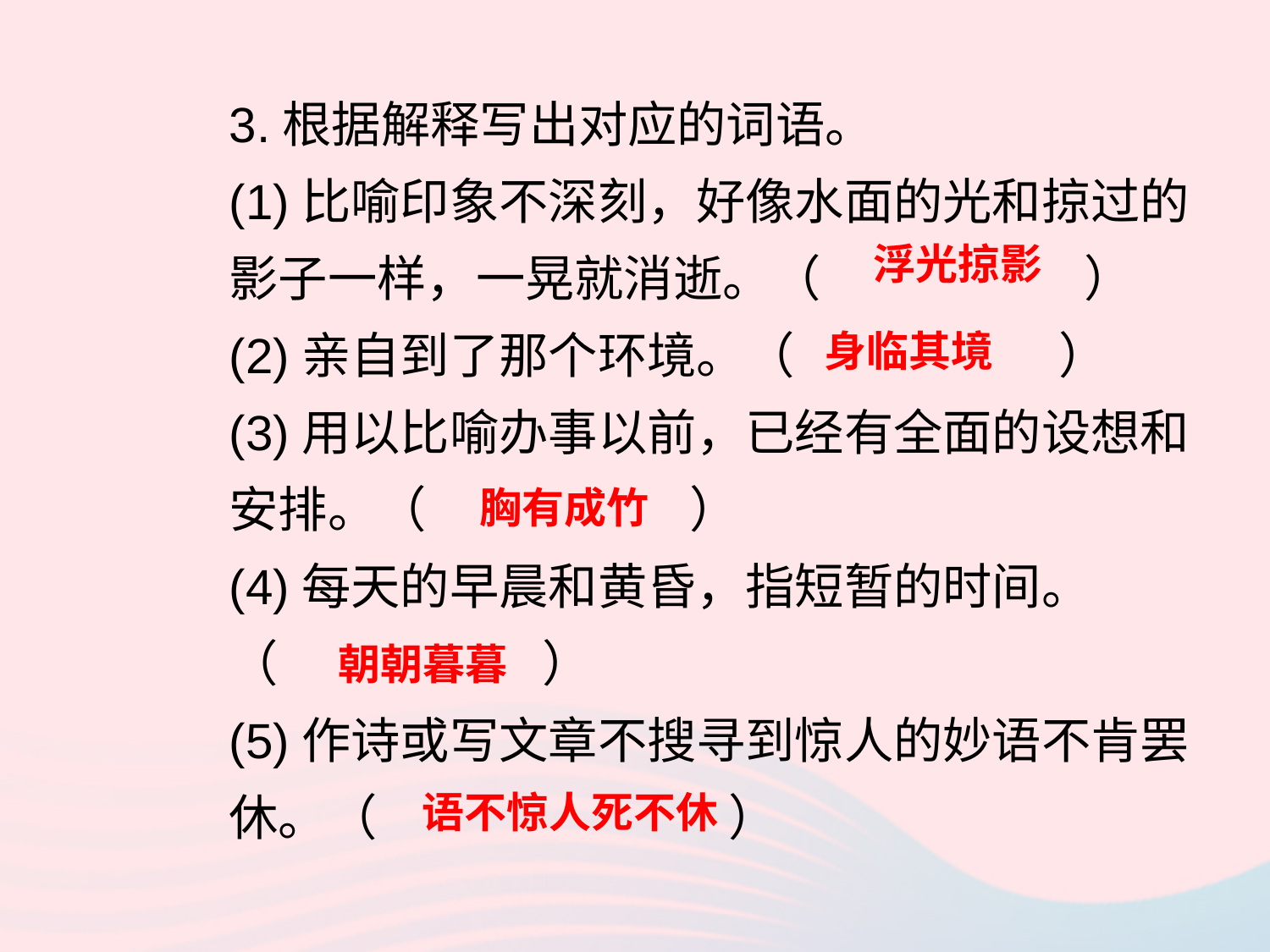

3.根据解释写出对应的词语。
(1)比喻印象不深刻，好像水面的光和掠过的影子一样，一晃就消逝。（                        ）
(2)亲自到了那个环境。（                        ）
(3)用以比喻办事以前，已经有全面的设想和安排。（                        ）
(4)每天的早晨和黄昏，指短暂的时间。
（                        ）
(5)作诗或写文章不搜寻到惊人的妙语不肯罢休。（                                ）
浮光掠影
身临其境
胸有成竹
朝朝暮暮
语不惊人死不休